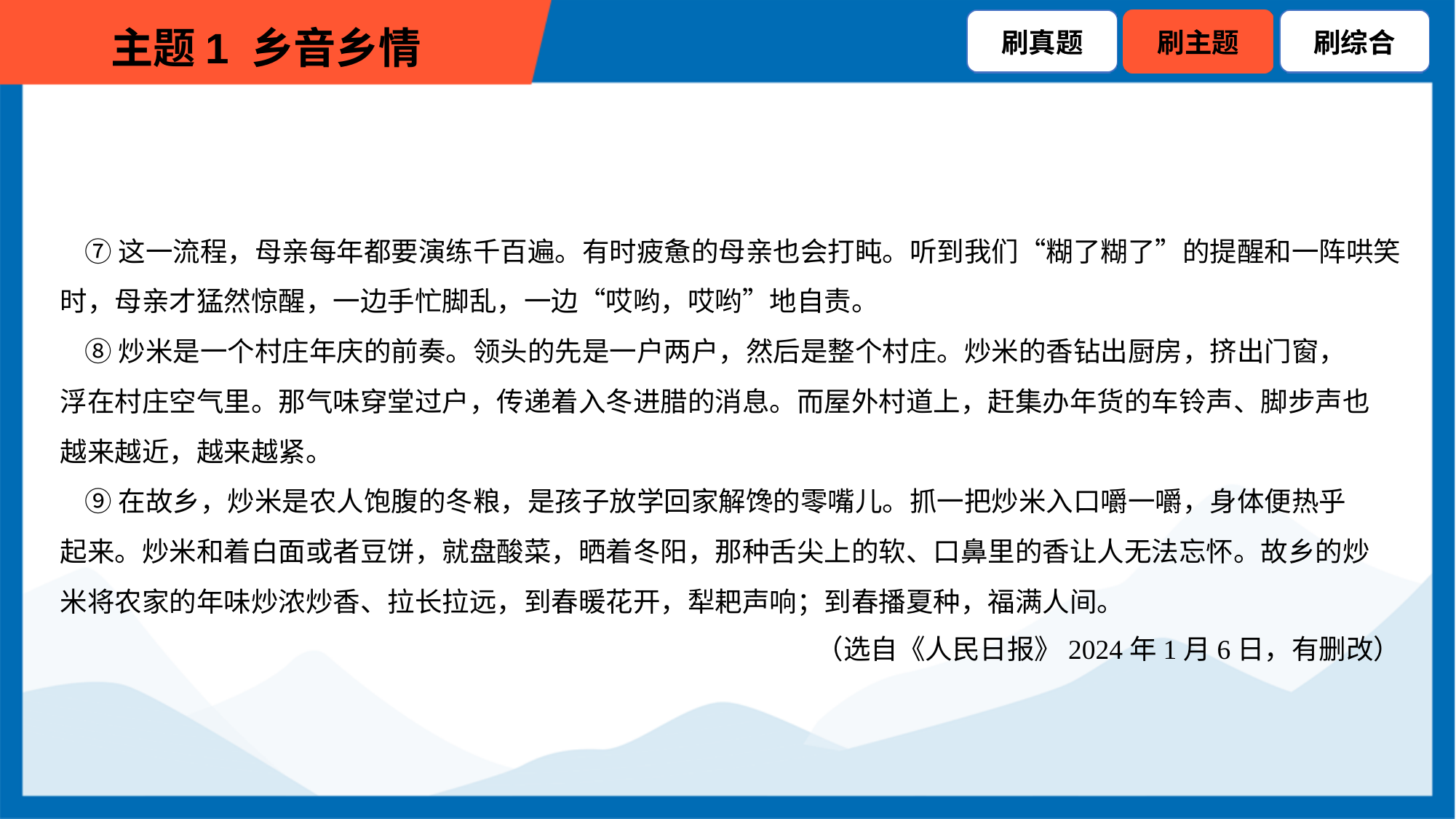

⑦这一流程，母亲每年都要演练千百遍。有时疲惫的母亲也会打盹。听到我们“糊了糊了”的提醒和一阵哄笑
时，母亲才猛然惊醒，一边手忙脚乱，一边“哎哟，哎哟”地自责。
    ⑧炒米是一个村庄年庆的前奏。领头的先是一户两户，然后是整个村庄。炒米的香钻出厨房，挤出门窗，
浮在村庄空气里。那气味穿堂过户，传递着入冬进腊的消息。而屋外村道上，赶集办年货的车铃声、脚步声也
越来越近，越来越紧。
    ⑨在故乡，炒米是农人饱腹的冬粮，是孩子放学回家解馋的零嘴儿。抓一把炒米入口嚼一嚼，身体便热乎
起来。炒米和着白面或者豆饼，就盘酸菜，晒着冬阳，那种舌尖上的软、口鼻里的香让人无法忘怀。故乡的炒
米将农家的年味炒浓炒香、拉长拉远，到春暖花开，犁耙声响；到春播夏种，福满人间。
（选自《人民日报》2024年1月6日，有删改）